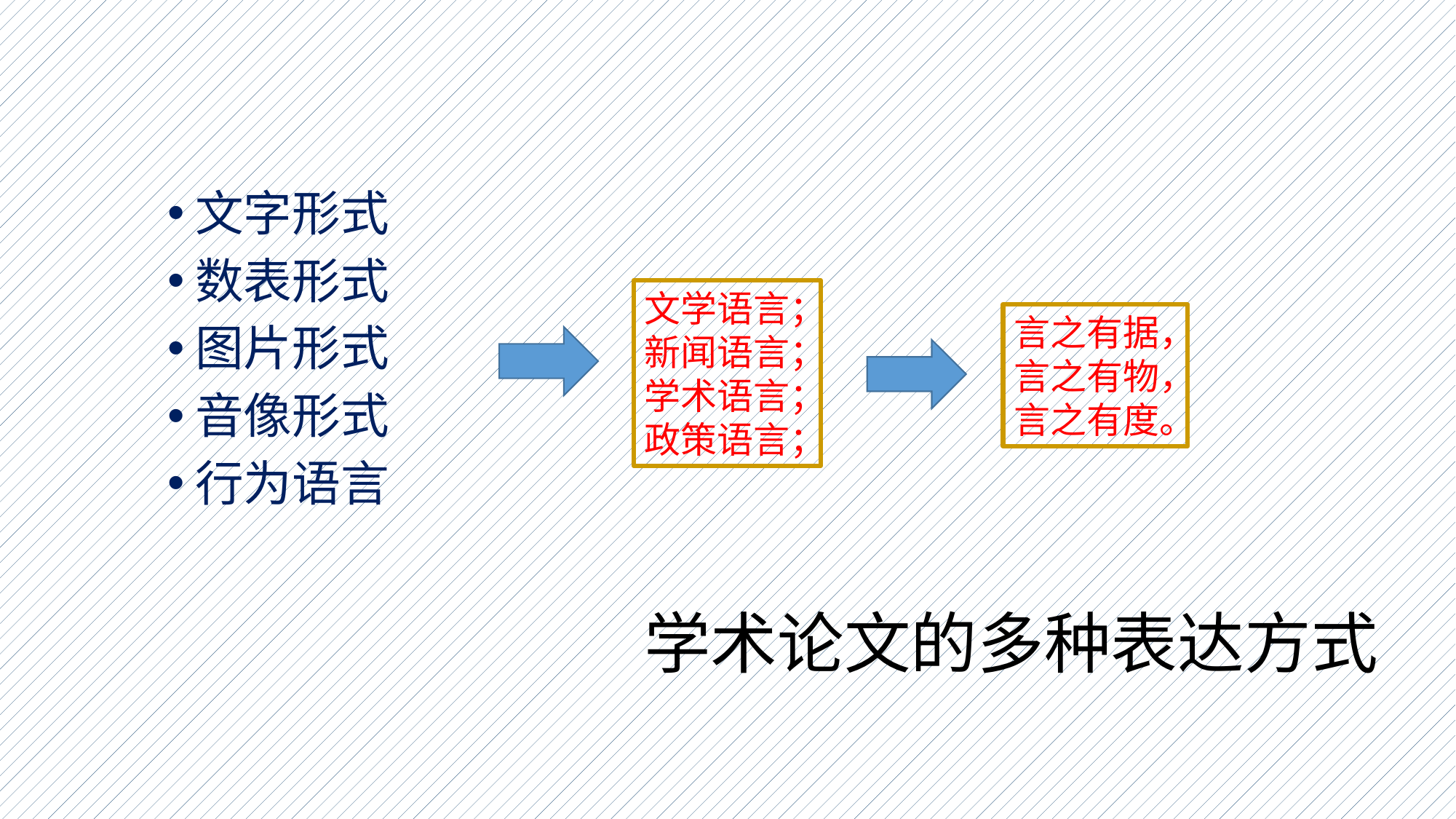

文字形式
数表形式
图片形式
音像形式
行为语言

文学语言；
新闻语言；
学术语言；
政策语言；
言之有据，
言之有物，
言之有度。

# 学术论文的多种表达方式